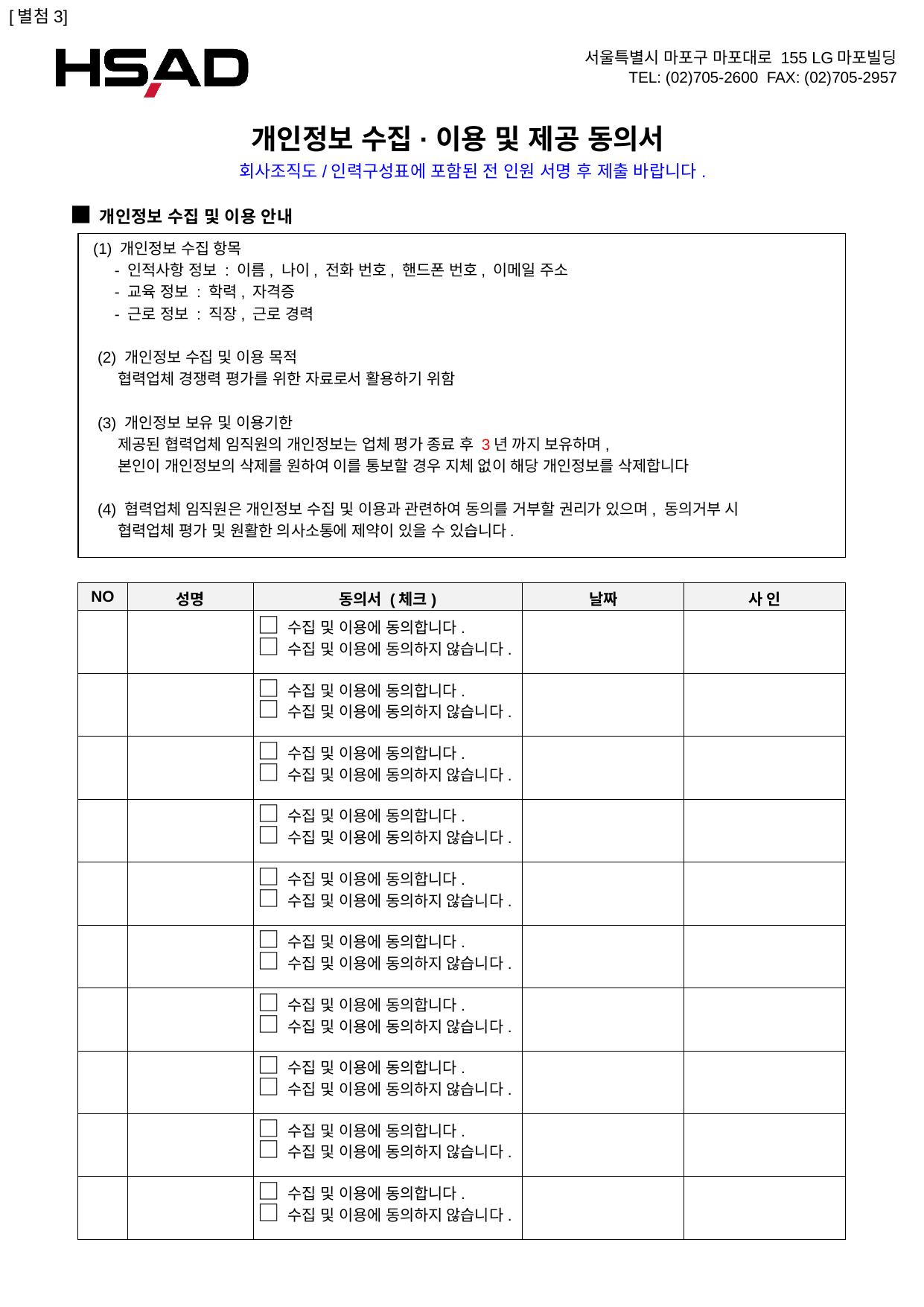

[별첨3]
개인정보 수집·이용 및 제공 동의서
회사조직도/인력구성표에 포함된 전 인원 서명 후 제출 바랍니다.
■ 개인정보 수집 및 이용 안내
 (1) 개인정보 수집 항목
      - 인적사항 정보 : 이름, 나이, 전화 번호, 핸드폰 번호, 이메일 주소
      - 교육 정보 : 학력, 자격증
      - 근로 정보 : 직장, 근로 경력

  (2) 개인정보 수집 및 이용 목적
      협력업체 경쟁력 평가를 위한 자료로서 활용하기 위함

  (3) 개인정보 보유 및 이용기한
      제공된 협력업체 임직원의 개인정보는 업체 평가 종료 후 3년 까지 보유하며,
      본인이 개인정보의 삭제를 원하여 이를 통보할 경우 지체 없이 해당 개인정보를 삭제합니다

  (4) 협력업체 임직원은 개인정보 수집 및 이용과 관련하여 동의를 거부할 권리가 있으며, 동의거부 시
      협력업체 평가 및 원활한 의사소통에 제약이 있을 수 있습니다.
| NO | 성명 | 동의서 (체크) | 날짜 | 사 인 |
| --- | --- | --- | --- | --- |
|  |  | □ 수집 및 이용에 동의합니다. □ 수집 및 이용에 동의하지 않습니다. |  |  |
|  |  | □ 수집 및 이용에 동의합니다. □ 수집 및 이용에 동의하지 않습니다. |  |  |
|  |  | □ 수집 및 이용에 동의합니다. □ 수집 및 이용에 동의하지 않습니다. |  |  |
|  |  | □ 수집 및 이용에 동의합니다. □ 수집 및 이용에 동의하지 않습니다. |  |  |
|  |  | □ 수집 및 이용에 동의합니다. □ 수집 및 이용에 동의하지 않습니다. |  |  |
|  |  | □ 수집 및 이용에 동의합니다. □ 수집 및 이용에 동의하지 않습니다. |  |  |
|  |  | □ 수집 및 이용에 동의합니다. □ 수집 및 이용에 동의하지 않습니다. |  |  |
|  |  | □ 수집 및 이용에 동의합니다. □ 수집 및 이용에 동의하지 않습니다. |  |  |
|  |  | □ 수집 및 이용에 동의합니다. □ 수집 및 이용에 동의하지 않습니다. |  |  |
|  |  | □ 수집 및 이용에 동의합니다. □ 수집 및 이용에 동의하지 않습니다. |  |  |